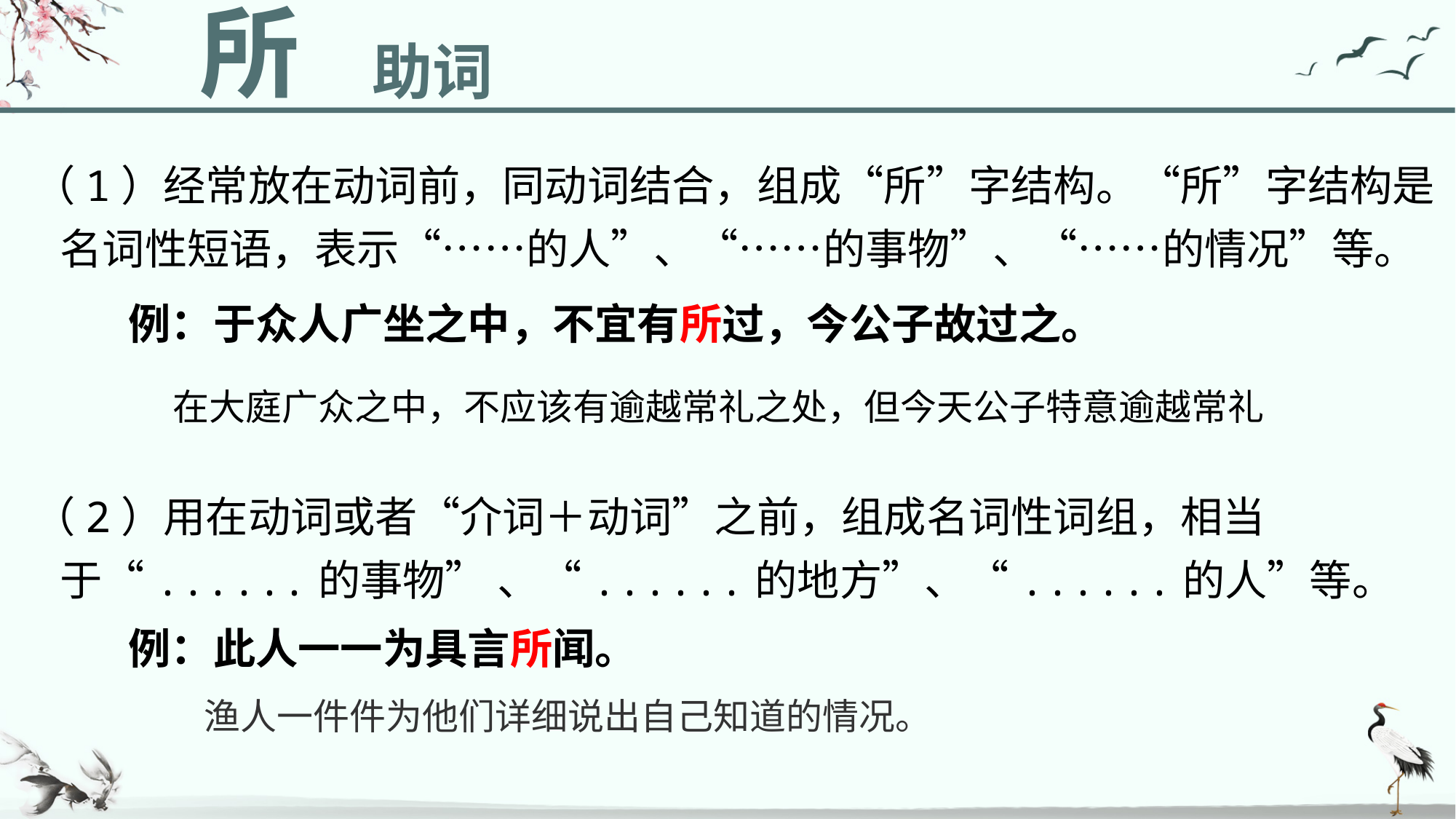

所

助词
（1）经常放在动词前，同动词结合，组成“所”字结构。“所”字结构是名词性短语，表示“……的人”、“……的事物”、“……的情况”等。
例：于众人广坐之中，不宜有所过，今公子故过之。
在大庭广众之中，不应该有逾越常礼之处，但今天公子特意逾越常礼
（2）用在动词或者“介词＋动词”之前，组成名词性词组，相当于“......的事物” 、“......的地方”、“......的人”等。

例：此人一一为具言所闻。
渔人一件件为他们详细说出自己知道的情况。